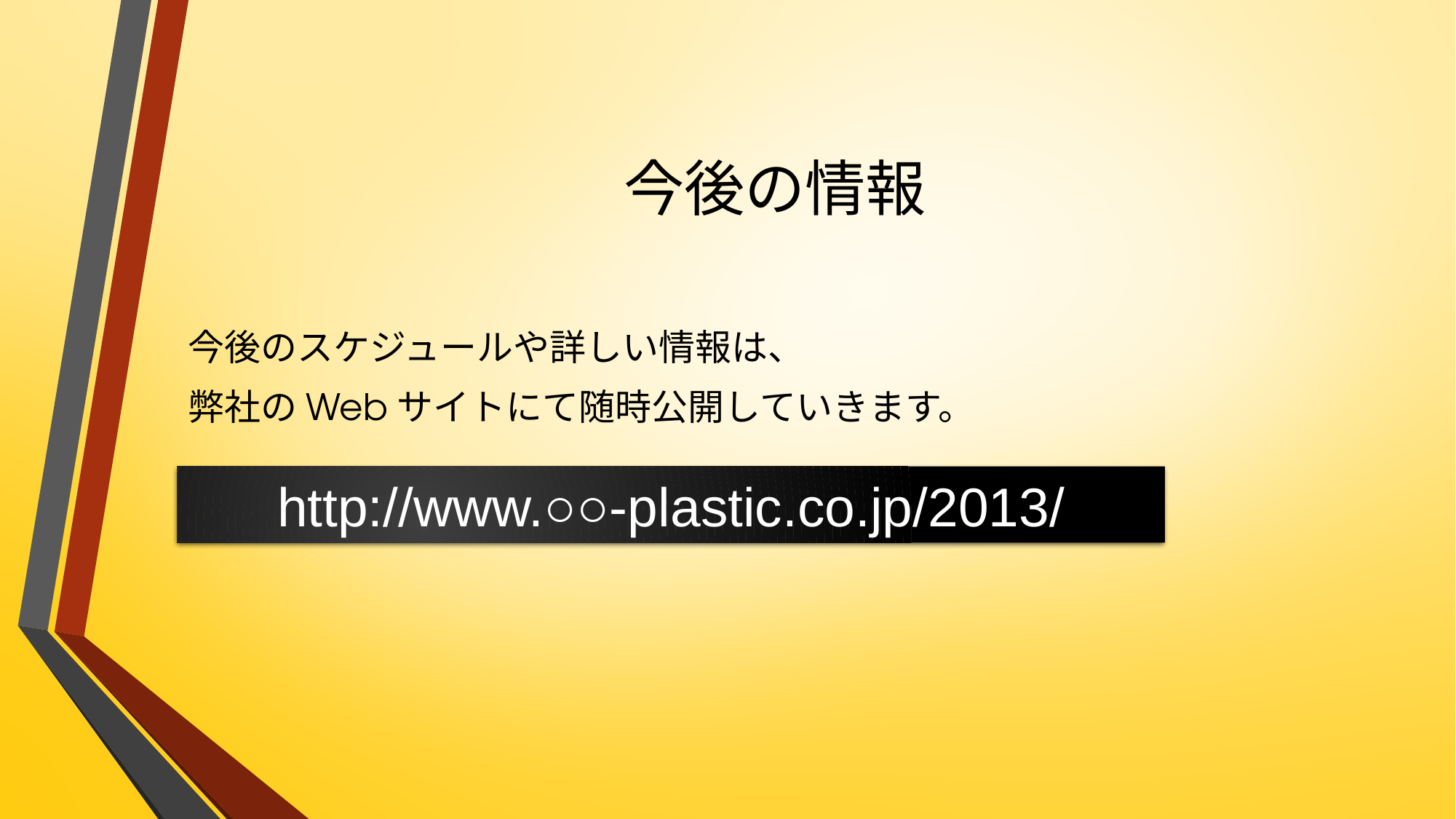

# 今後の情報
今後のスケジュールや詳しい情報は、
弊社のWebサイトにて随時公開していきます。
http://www.○○-plastic.co.jp/2013/